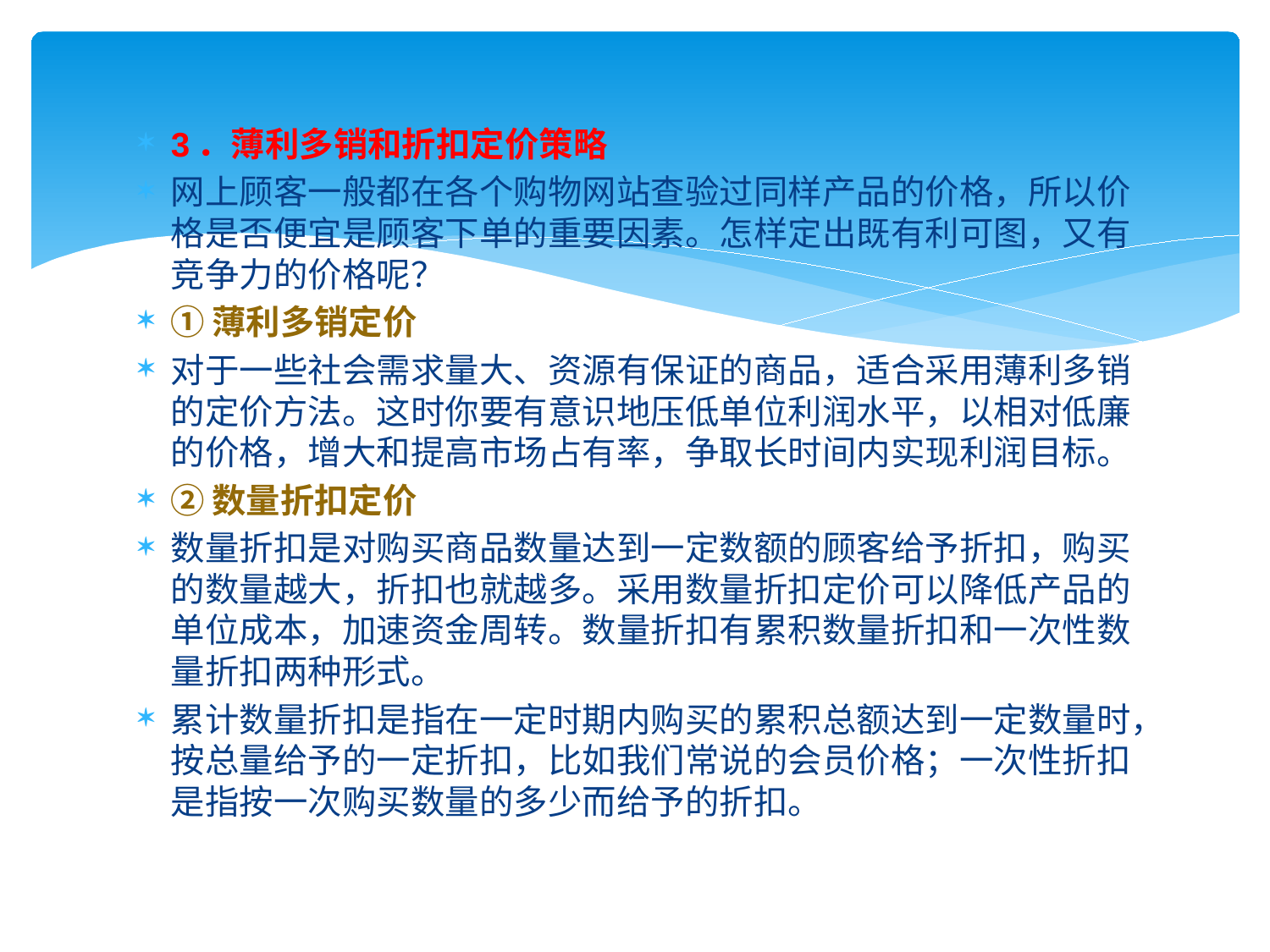

3．薄利多销和折扣定价策略
网上顾客一般都在各个购物网站查验过同样产品的价格，所以价格是否便宜是顾客下单的重要因素。怎样定出既有利可图，又有竞争力的价格呢？
①薄利多销定价
对于一些社会需求量大、资源有保证的商品，适合采用薄利多销的定价方法。这时你要有意识地压低单位利润水平，以相对低廉的价格，增大和提高市场占有率，争取长时间内实现利润目标。
②数量折扣定价
数量折扣是对购买商品数量达到一定数额的顾客给予折扣，购买的数量越大，折扣也就越多。采用数量折扣定价可以降低产品的单位成本，加速资金周转。数量折扣有累积数量折扣和一次性数量折扣两种形式。
累计数量折扣是指在一定时期内购买的累积总额达到一定数量时，按总量给予的一定折扣，比如我们常说的会员价格；一次性折扣是指按一次购买数量的多少而给予的折扣。